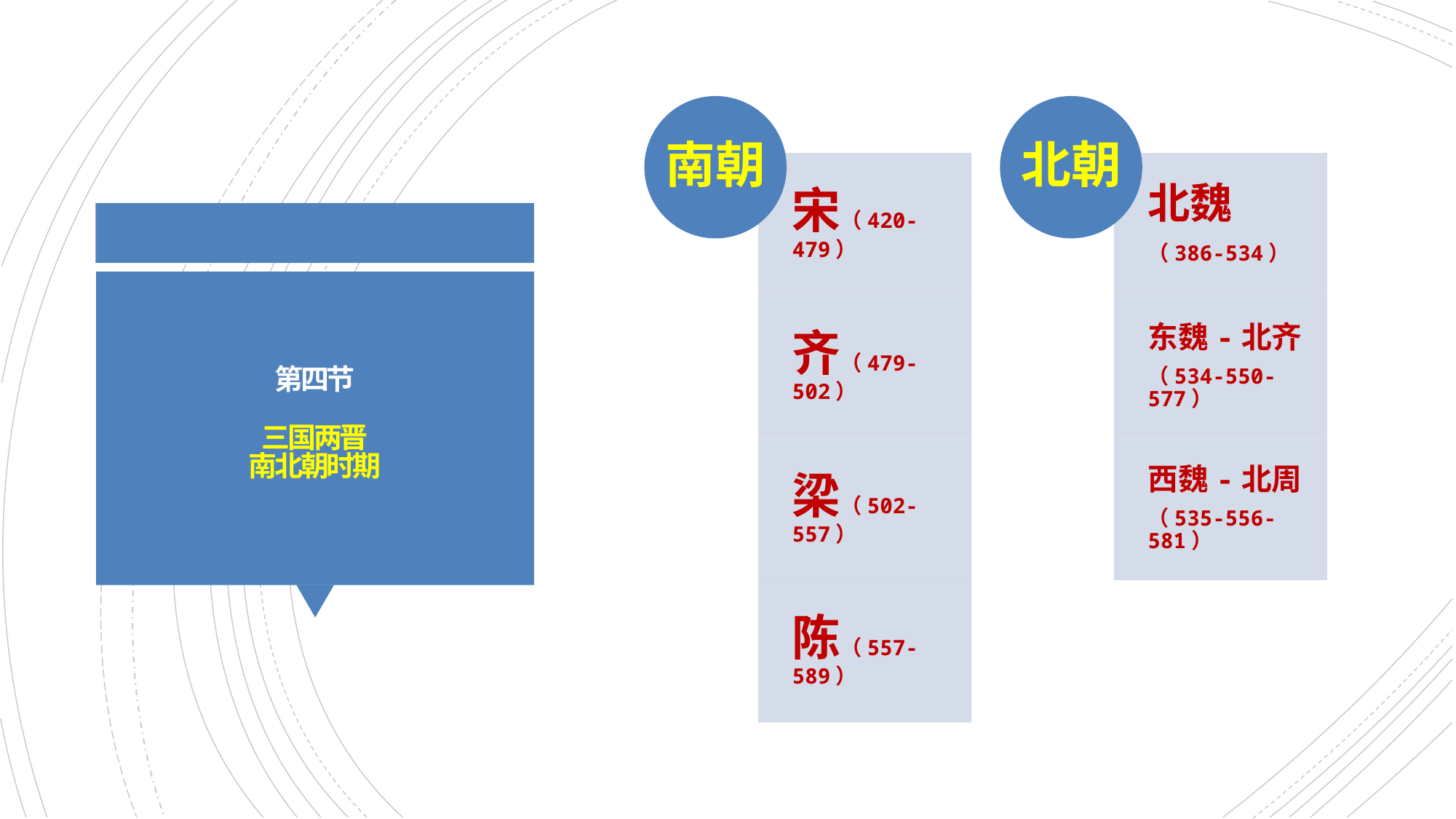

宋（420-479）
齐（479-502）
梁（502-557）
陈（557-589）
南朝
北魏
（386-534）
东魏-北齐
（534-550-577）
西魏-北周
（535-556-581）
北朝
# 第四节 三国两晋 南北朝时期